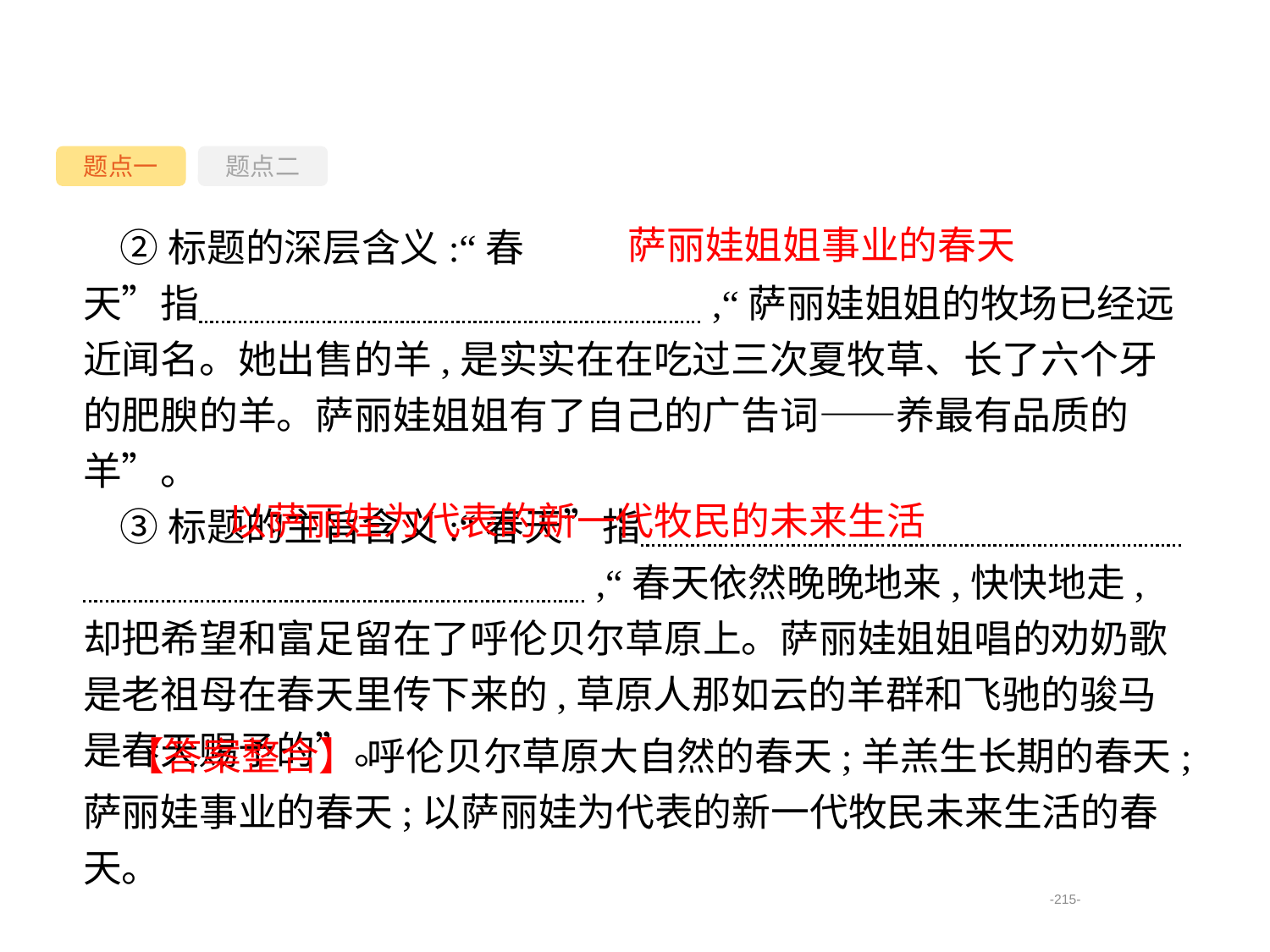

题点一
题点二
萨丽娃姐姐事业的春天
②标题的深层含义:“春天”指　　　　　　　　　　　　　,“萨丽娃姐姐的牧场已经远近闻名。她出售的羊,是实实在在吃过三次夏牧草、长了六个牙的肥腴的羊。萨丽娃姐姐有了自己的广告词——养最有品质的羊”。
③标题的主旨含义:“春天”指　　　　　　　　　　　　　　　　　　　　　　　　　　　,“春天依然晚晚地来,快快地走,却把希望和富足留在了呼伦贝尔草原上。萨丽娃姐姐唱的劝奶歌是老祖母在春天里传下来的,草原人那如云的羊群和飞驰的骏马是春天赐予的”。
以萨丽娃为代表的新一代牧民的未来生活
【答案整合】 呼伦贝尔草原大自然的春天;羊羔生长期的春天;萨丽娃事业的春天;以萨丽娃为代表的新一代牧民未来生活的春天。
-215-